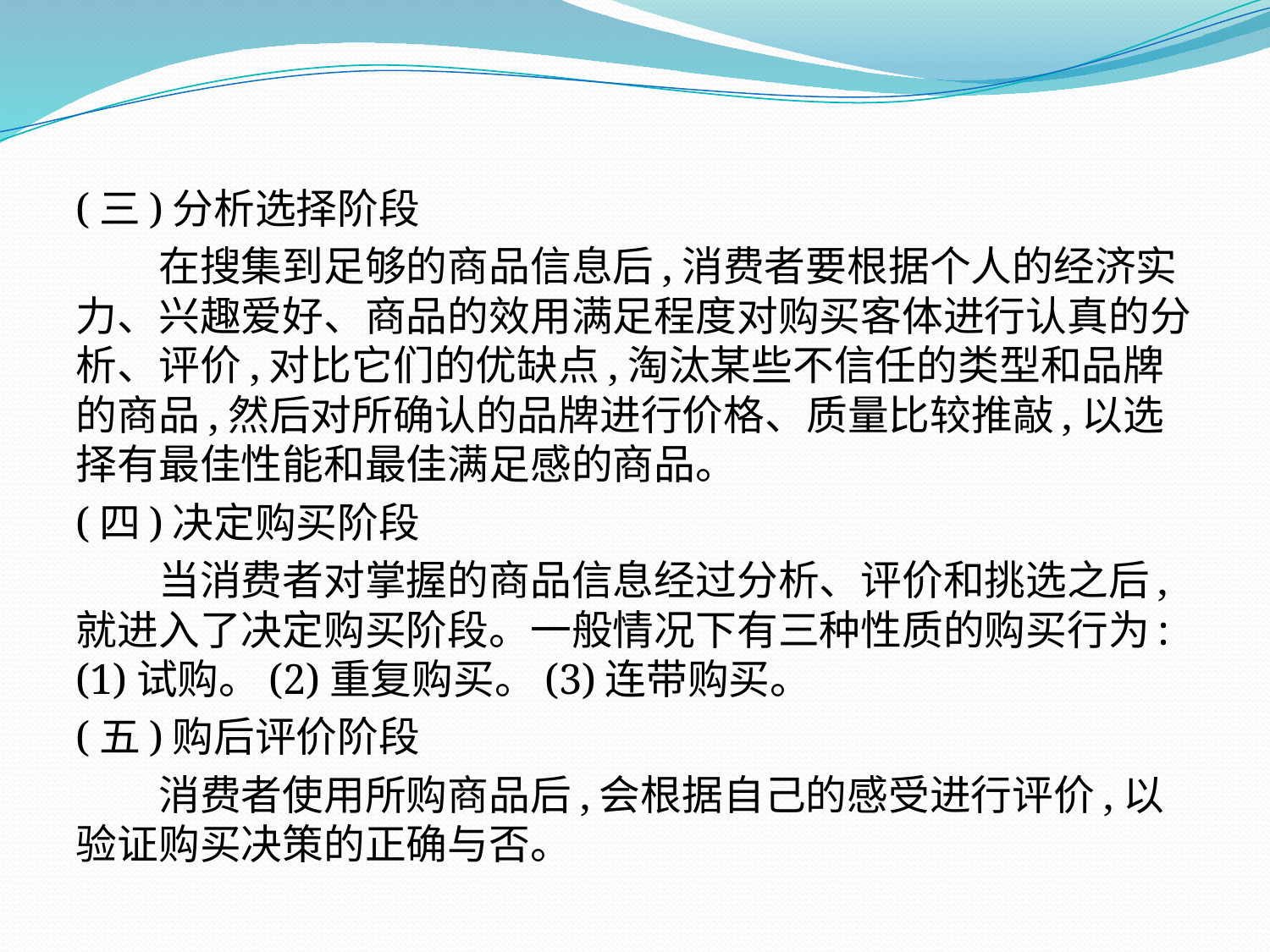

(三)分析选择阶段
　　在搜集到足够的商品信息后,消费者要根据个人的经济实力、兴趣爱好、商品的效用满足程度对购买客体进行认真的分析、评价,对比它们的优缺点,淘汰某些不信任的类型和品牌的商品,然后对所确认的品牌进行价格、质量比较推敲,以选择有最佳性能和最佳满足感的商品。
(四)决定购买阶段
　　当消费者对掌握的商品信息经过分析、评价和挑选之后,就进入了决定购买阶段。一般情况下有三种性质的购买行为:(1)试购。(2)重复购买。(3)连带购买。
(五)购后评价阶段
　　消费者使用所购商品后,会根据自己的感受进行评价,以验证购买决策的正确与否。